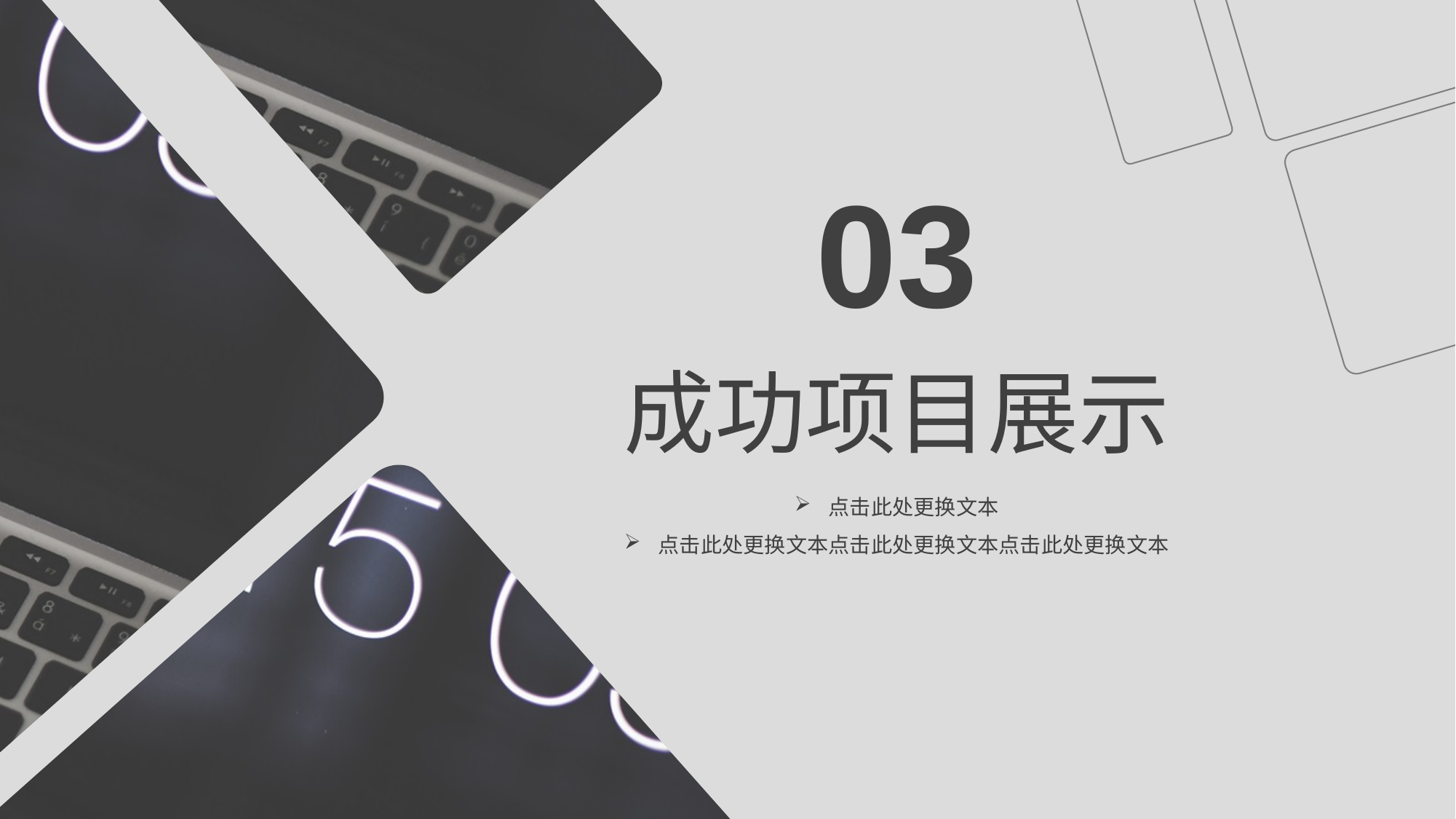

03
成功项目展示
点击此处更换文本
点击此处更换文本点击此处更换文本点击此处更换文本